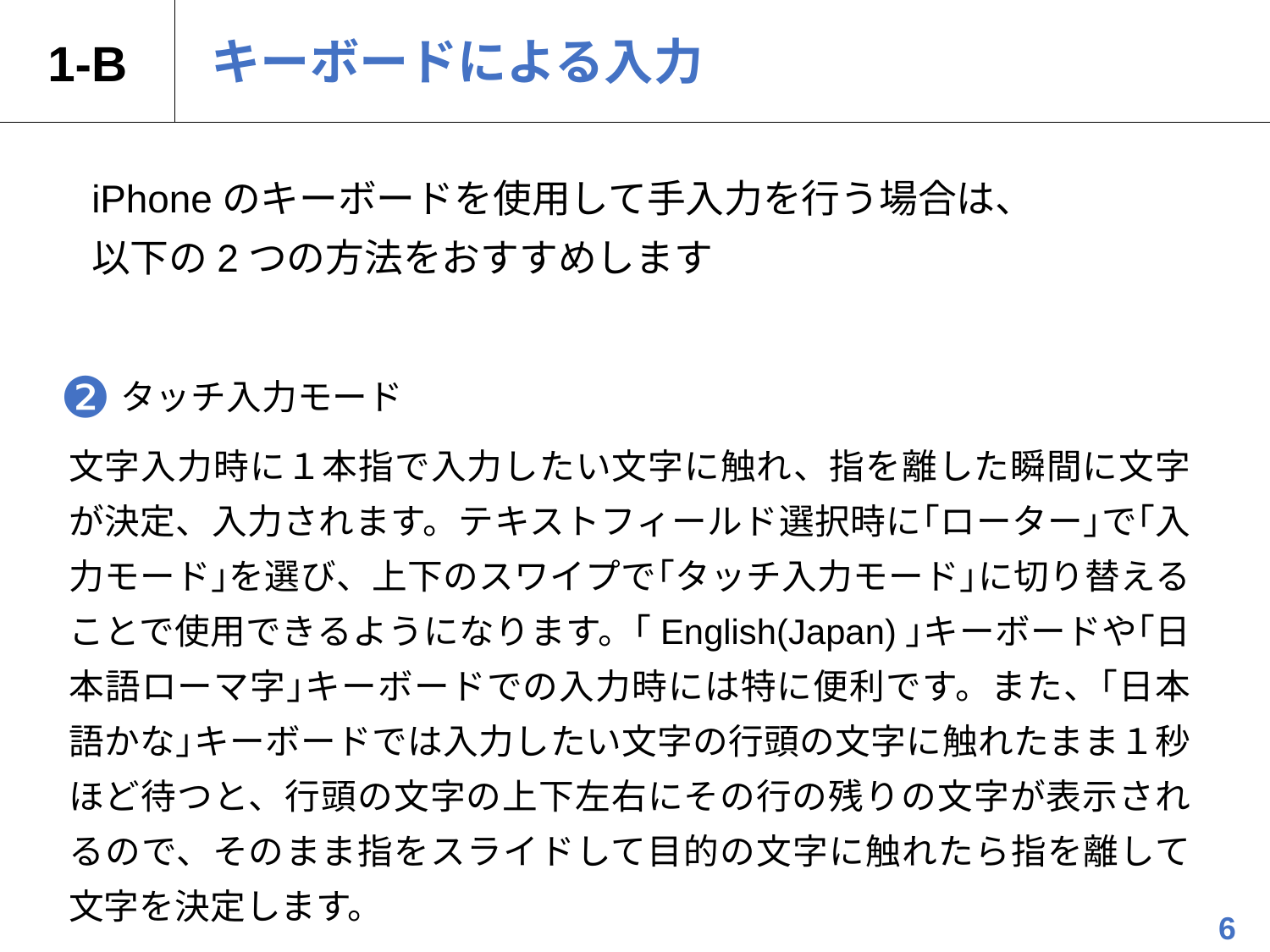

# 1-B
キーボードによる入力
iPhoneのキーボードを使用して手入力を行う場合は、
以下の2つの方法をおすすめします
   タッチ入力モード
文字入力時に１本指で入力したい文字に触れ、指を離した瞬間に文字が決定、入力されます。テキストフィールド選択時に｢ローター｣で｢入力モード｣を選び、上下のスワイプで｢タッチ入力モード｣に切り替えることで使用できるようになります。｢English(Japan)｣キーボードや｢日本語ローマ字｣キーボードでの入力時には特に便利です。また、｢日本語かな｣キーボードでは入力したい文字の行頭の文字に触れたまま１秒ほど待つと、行頭の文字の上下左右にその行の残りの文字が表示されるので、そのまま指をスライドして目的の文字に触れたら指を離して文字を決定します。
❷
6